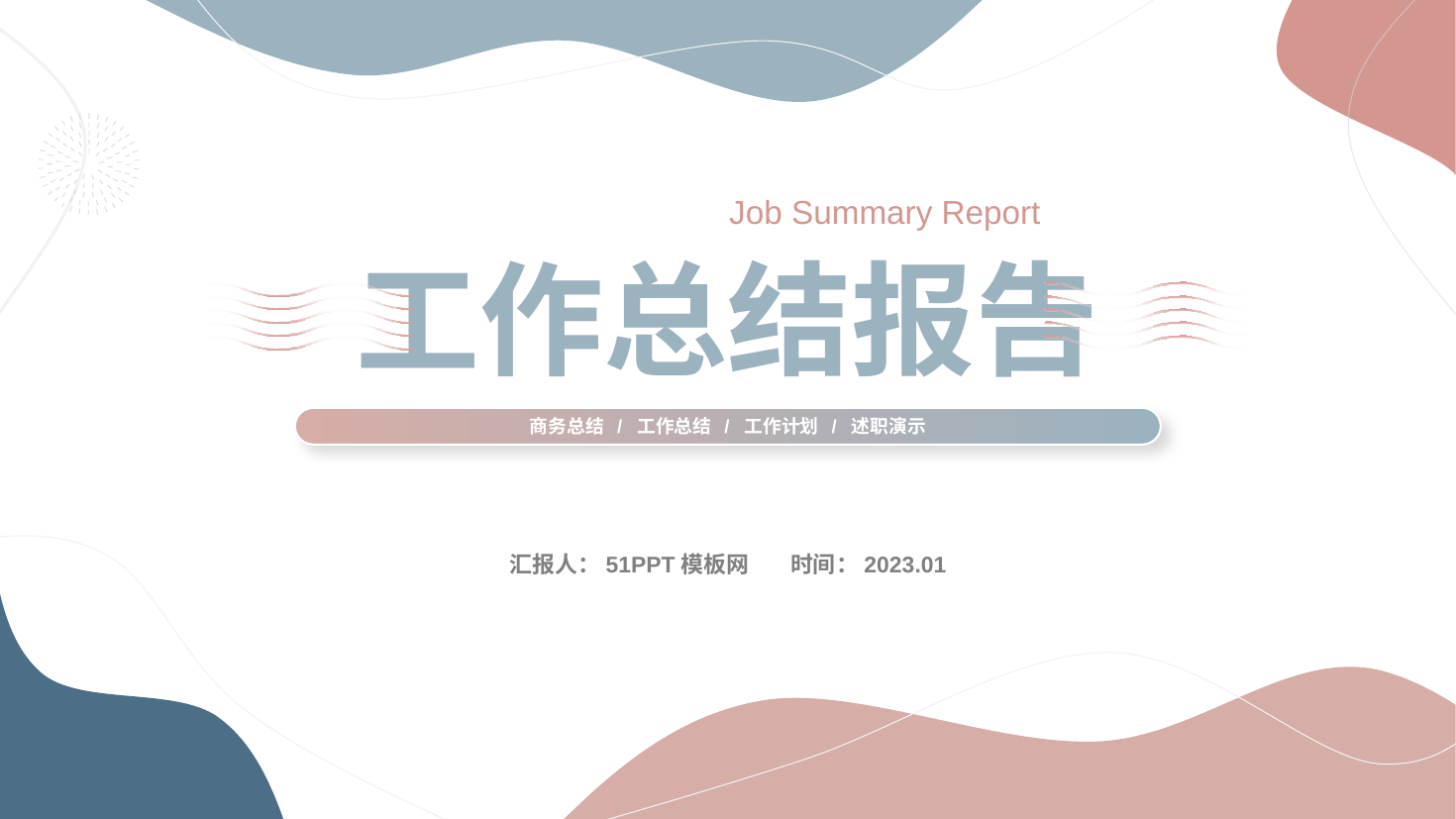

Job Summary Report

工作总结报告
商务总结  /  工作总结  /  工作计划  /  述职演示

汇报人：51PPT模板网        时间：2023.01